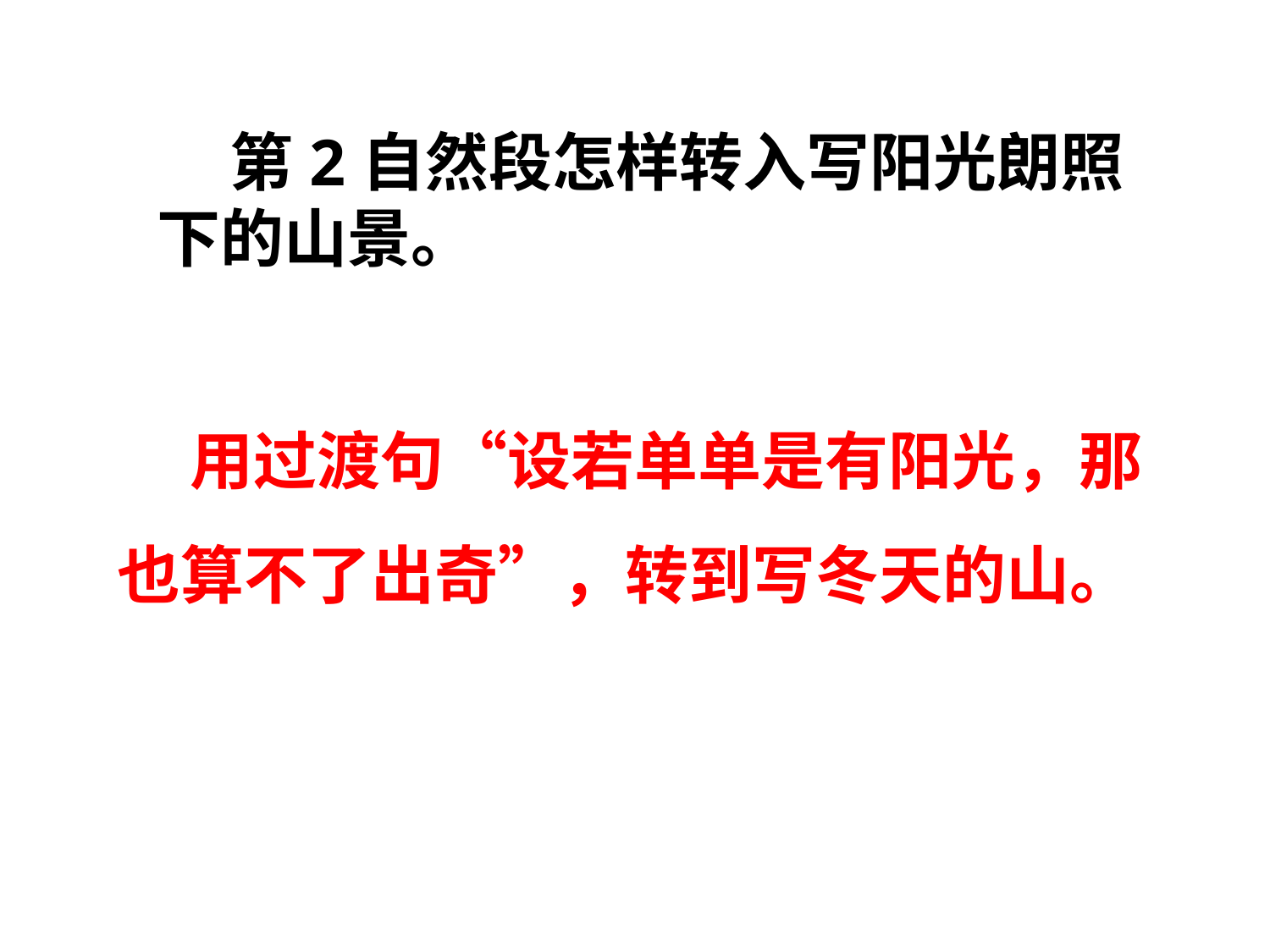

第2自然段怎样转入写阳光朗照下的山景。
    用过渡句“设若单单是有阳光，那也算不了出奇”，转到写冬天的山。